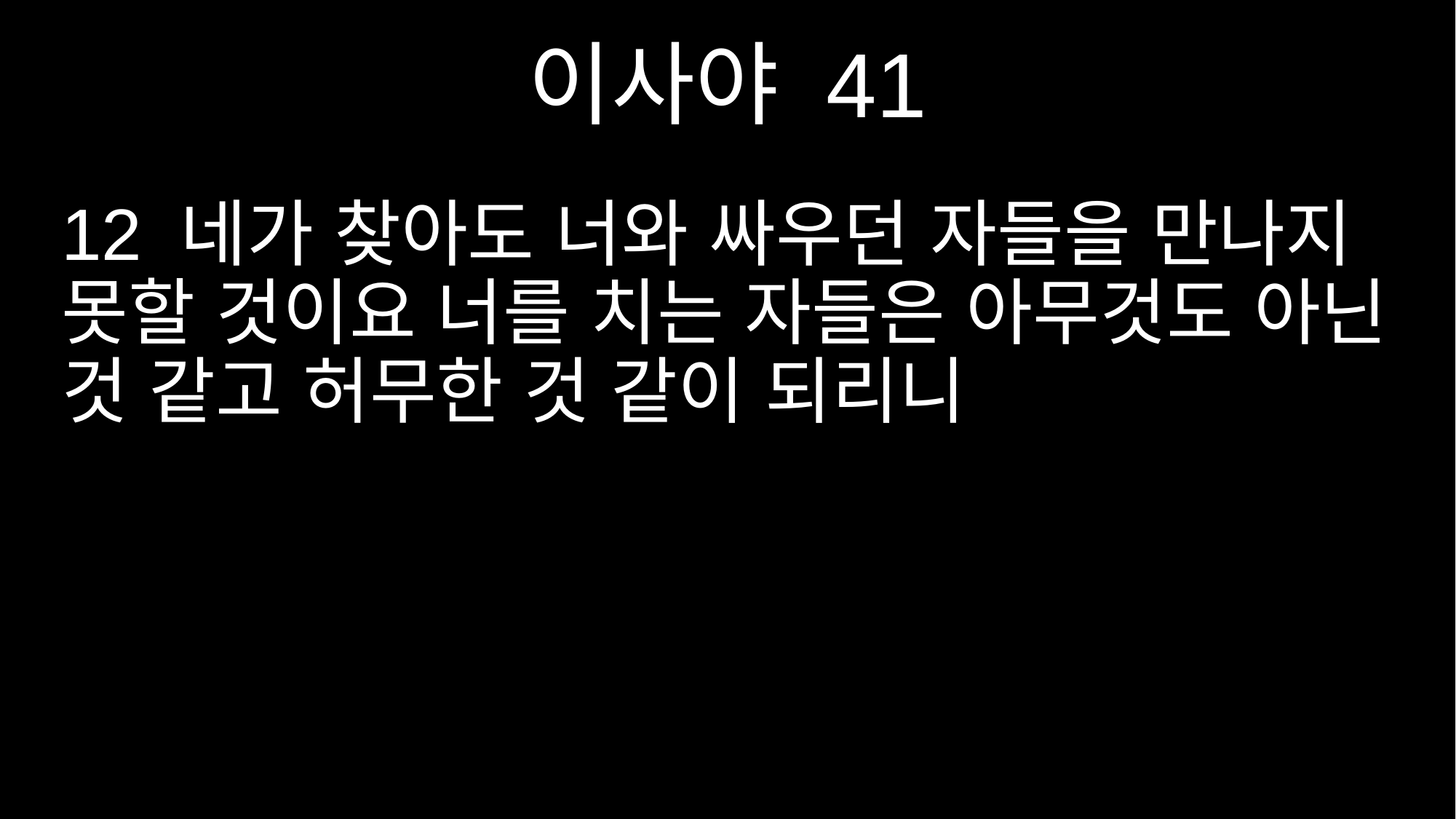

이사야 41
12 네가 찾아도 너와 싸우던 자들을 만나지 못할 것이요 너를 치는 자들은 아무것도 아닌 것 같고 허무한 것 같이 되리니